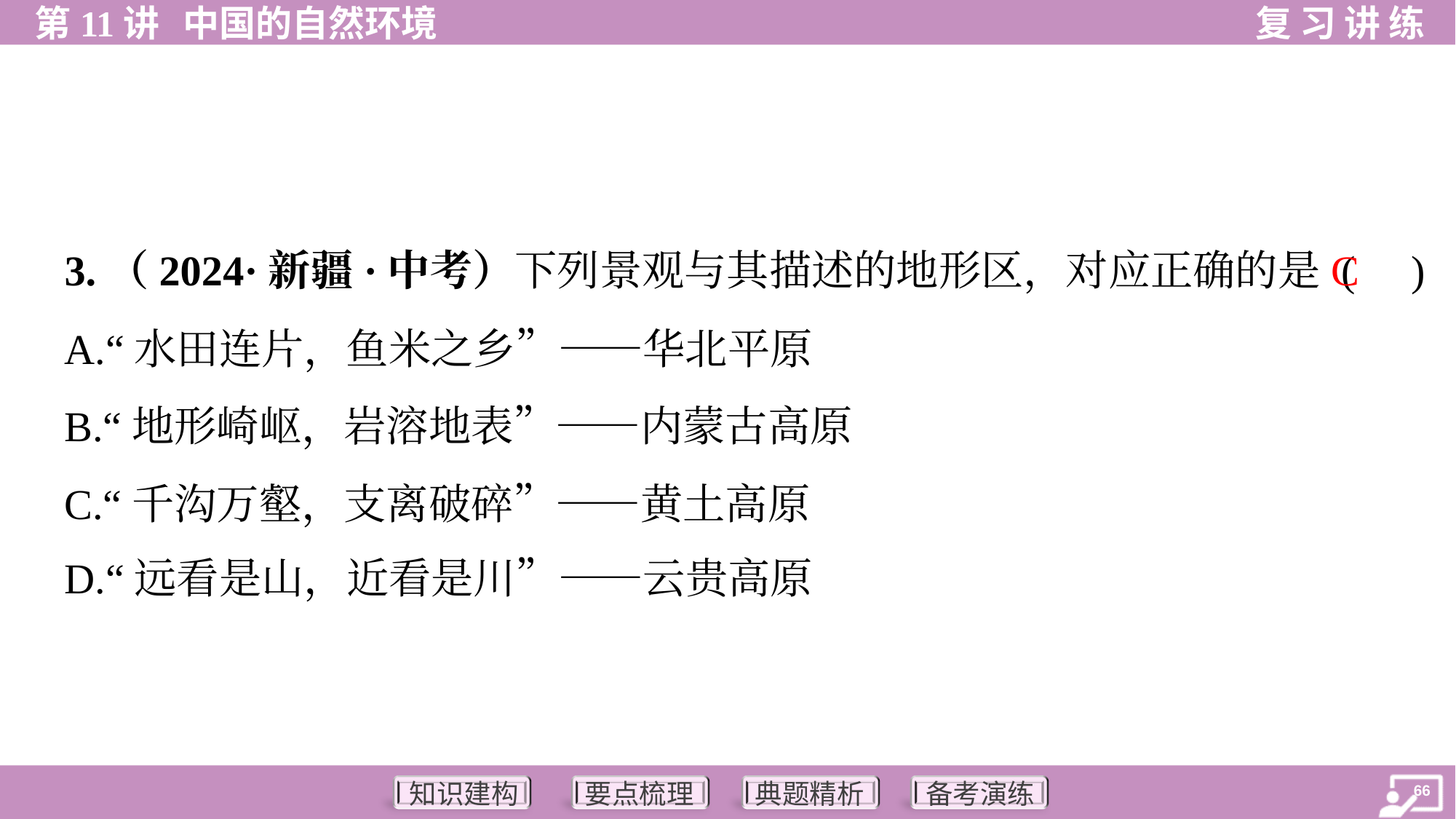

C
3.（2024·新疆·中考）下列景观与其描述的地形区，对应正确的是 (     )
A.“水田连片，鱼米之乡”——华北平原
B.“地形崎岖，岩溶地表”——内蒙古高原
C.“千沟万壑，支离破碎”——黄土高原
D.“远看是山，近看是川”——云贵高原